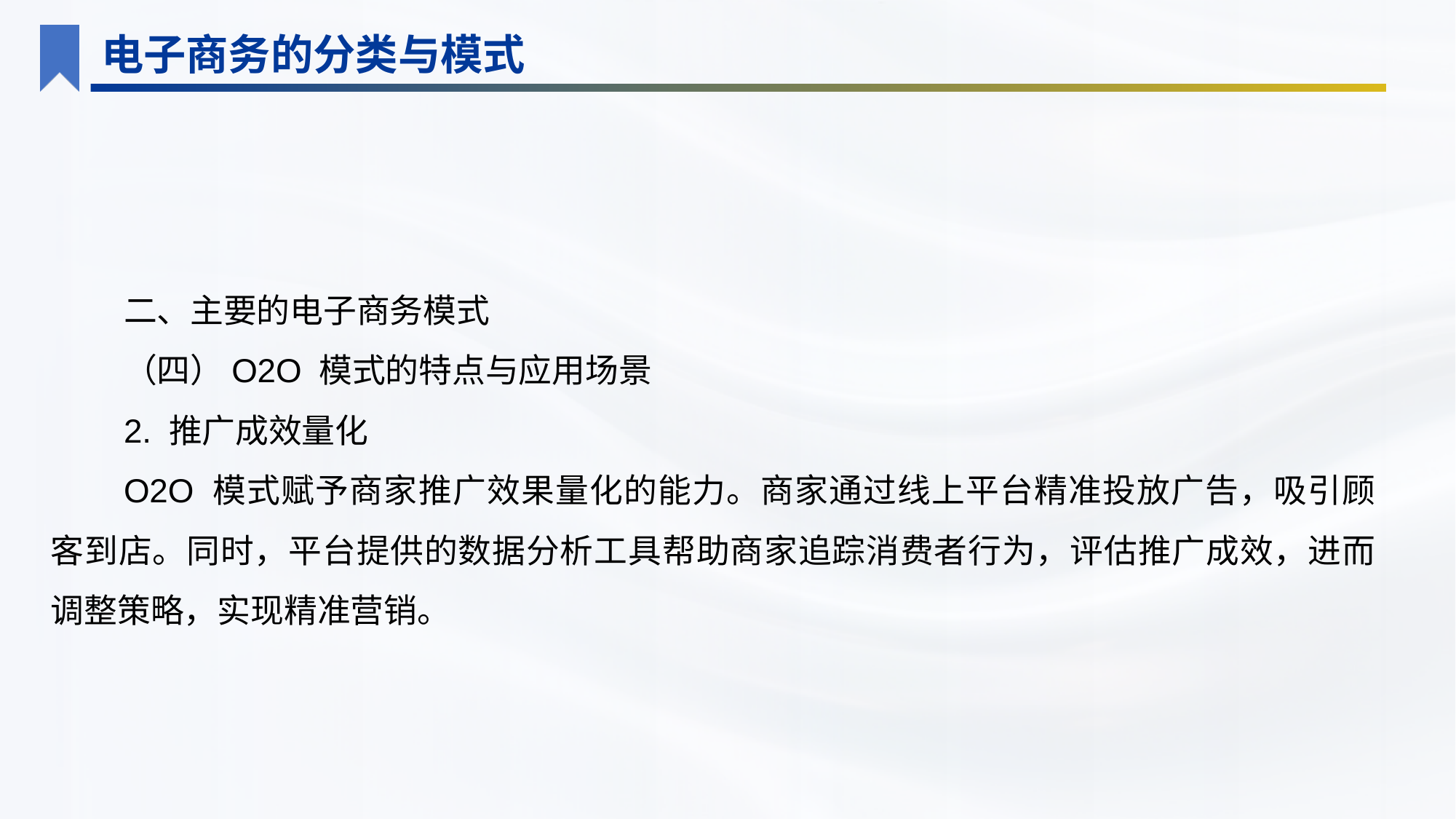

电子商务的分类与模式
二、主要的电子商务模式
（四）O2O 模式的特点与应用场景
2. 推广成效量化
O2O 模式赋予商家推广效果量化的能力。商家通过线上平台精准投放广告，吸引顾客到店。同时，平台提供的数据分析工具帮助商家追踪消费者行为，评估推广成效，进而调整策略，实现精准营销。